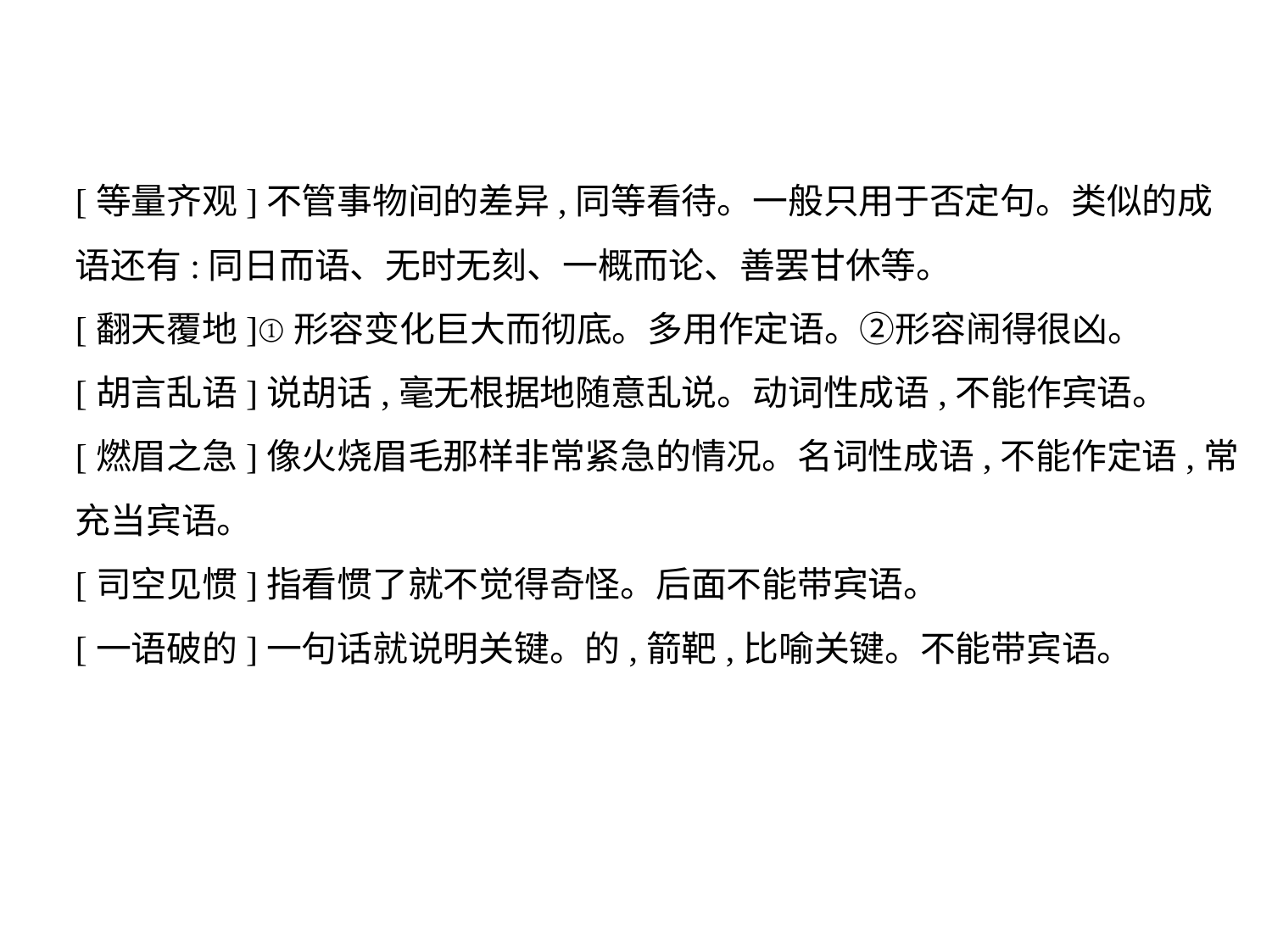

[等量齐观]不管事物间的差异,同等看待。一般只用于否定句。类似的成
语还有:同日而语、无时无刻、一概而论、善罢甘休等。
[翻天覆地]①形容变化巨大而彻底。多用作定语。②形容闹得很凶。
[胡言乱语]说胡话,毫无根据地随意乱说。动词性成语,不能作宾语。
[燃眉之急]像火烧眉毛那样非常紧急的情况。名词性成语,不能作定语,常
充当宾语。
[司空见惯]指看惯了就不觉得奇怪。后面不能带宾语。
[一语破的]一句话就说明关键。的,箭靶,比喻关键。不能带宾语。